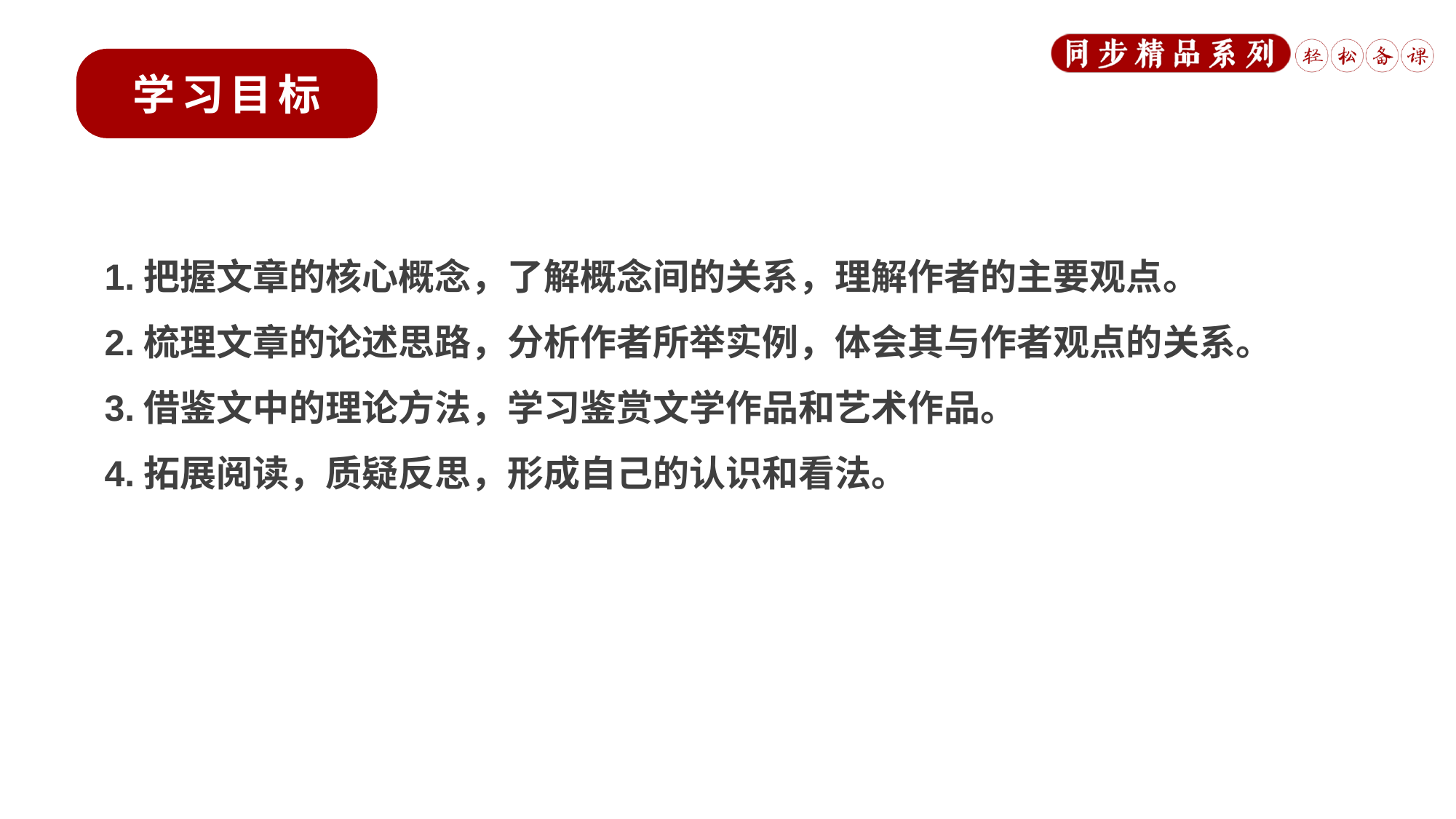

1.把握文章的核心概念，了解概念间的关系，理解作者的主要观点。
2.梳理文章的论述思路，分析作者所举实例，体会其与作者观点的关系。
3.借鉴文中的理论方法，学习鉴赏文学作品和艺术作品。
4.拓展阅读，质疑反思，形成自己的认识和看法。